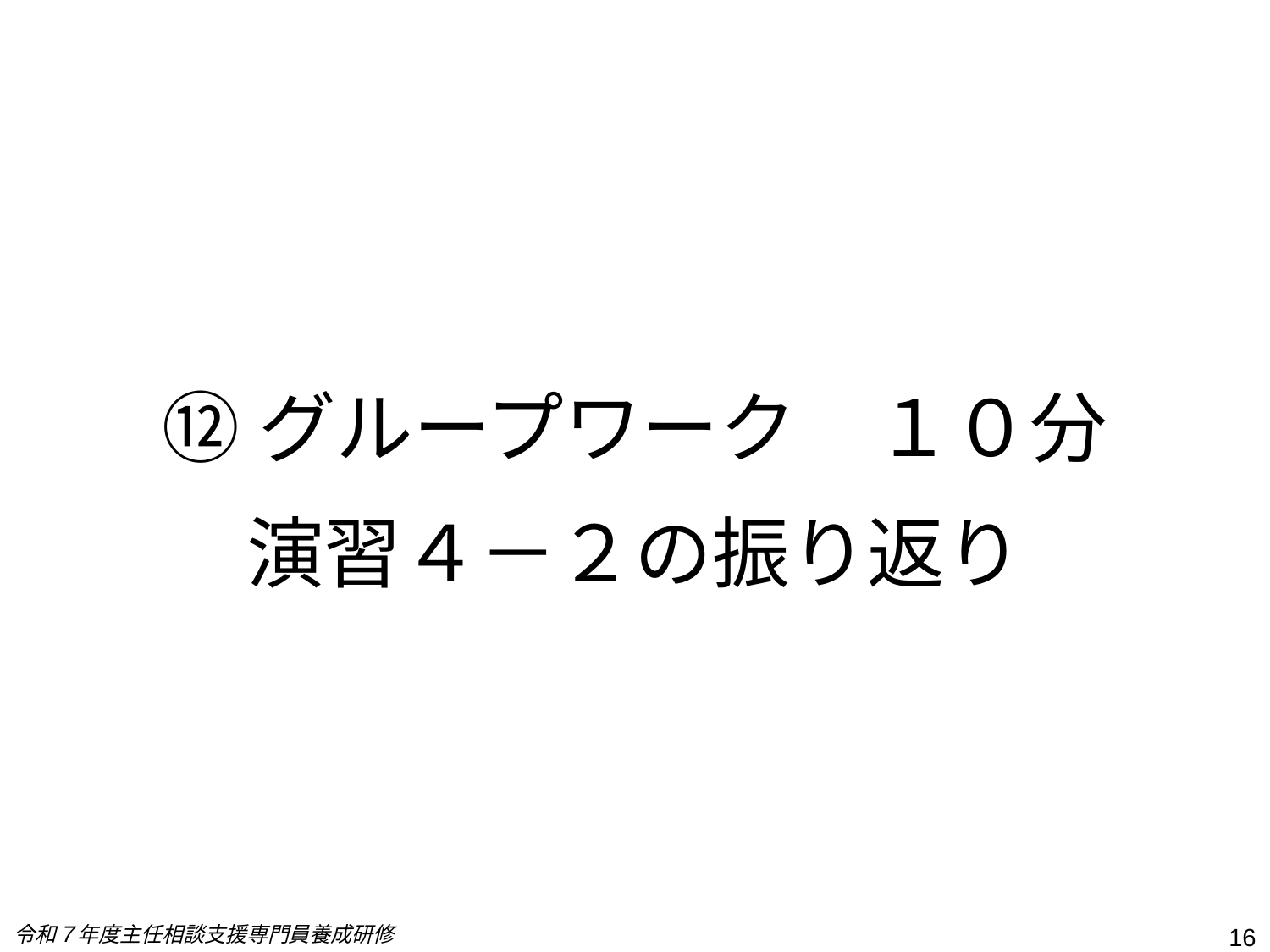

# ⑫グループワーク　１０分
演習４－２の振り返り
令和７年度主任相談支援専門員養成研修
16